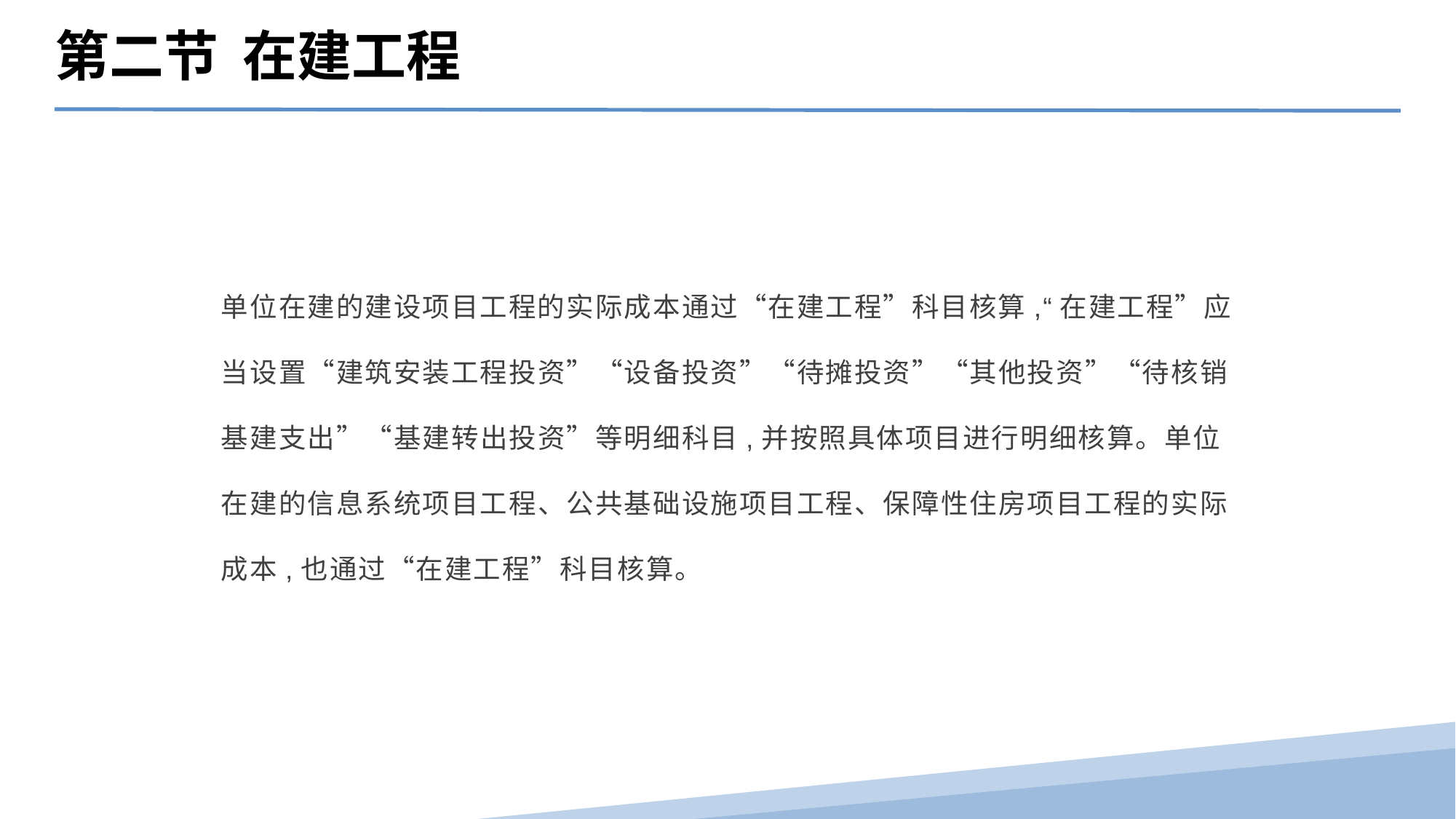

第二节  在建工程
单位在建的建设项目工程的实际成本通过“在建工程”科目核算,“在建工程”应当设置“建筑安装工程投资”“设备投资”“待摊投资”“其他投资”“待核销基建支出”“基建转出投资”等明细科目,并按照具体项目进行明细核算。单位在建的信息系统项目工程、公共基础设施项目工程、保障性住房项目工程的实际成本,也通过“在建工程”科目核算。